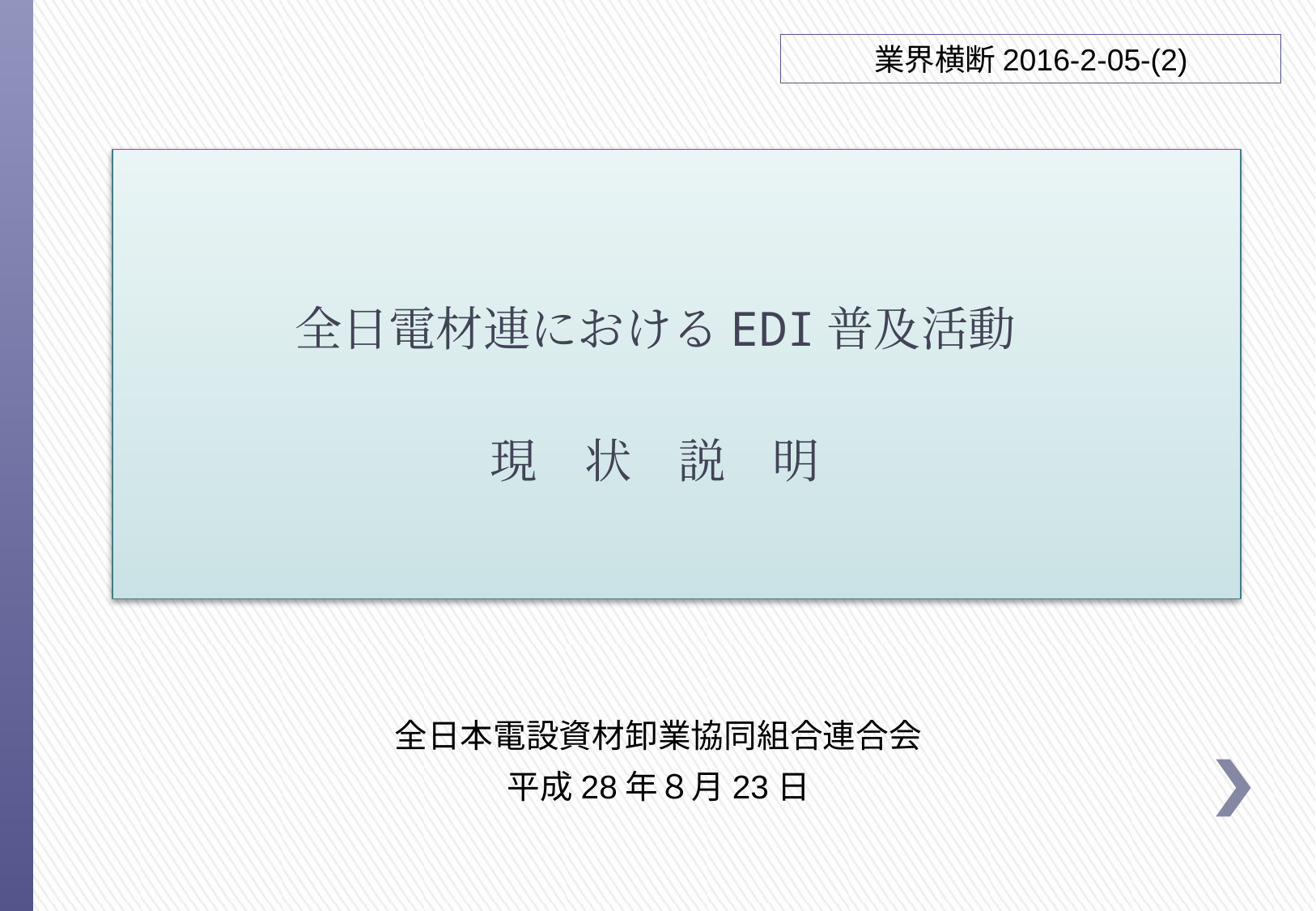

業界横断2016-2-05-(2)

全日電材連におけるEDI普及活動

現　状　説　明
全日本電設資材卸業協同組合連合会
平成28年８月23日